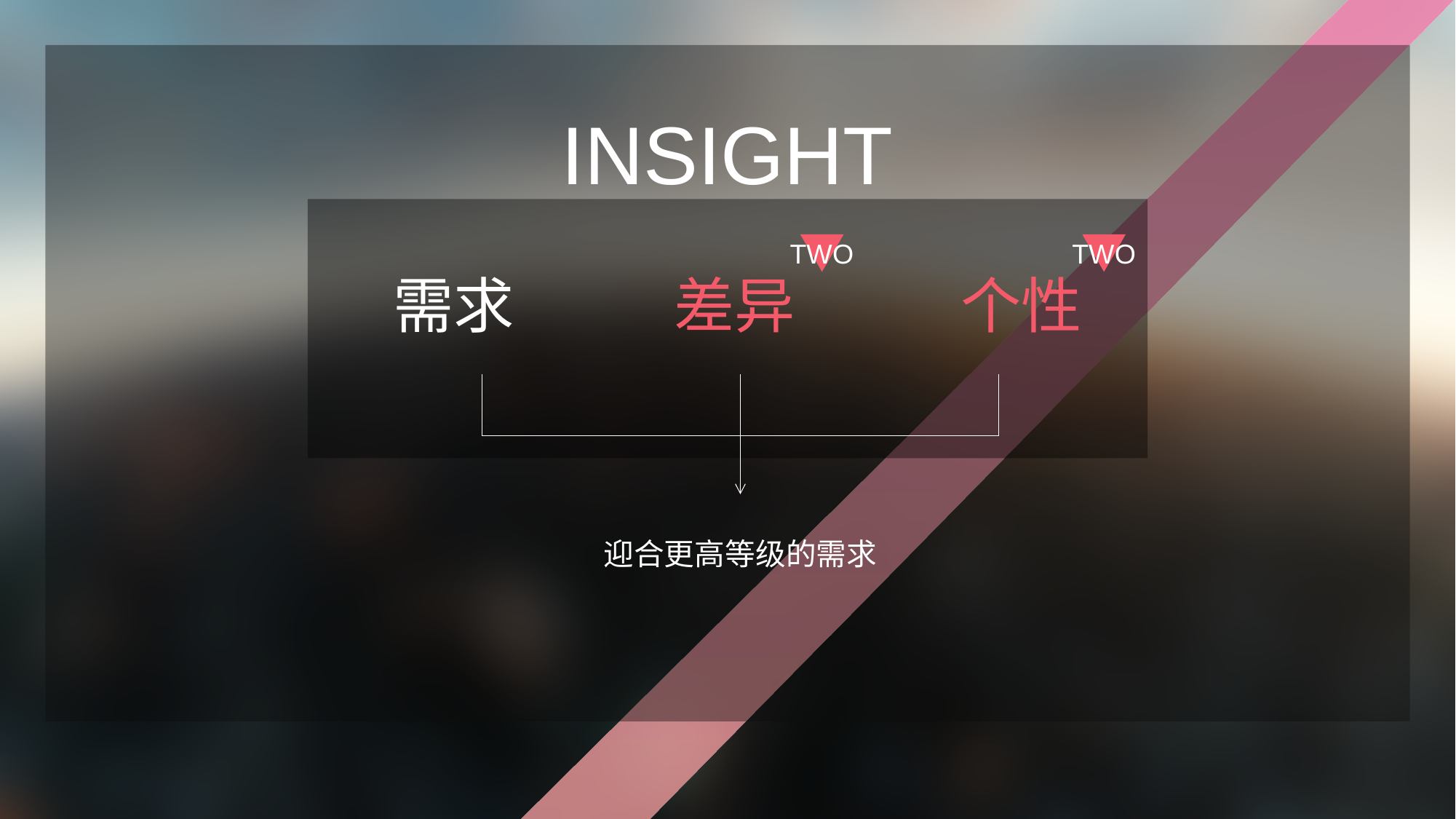

# INSIGHT
需求
差异
个性
迎合更高等级的需求

TWO

TWO